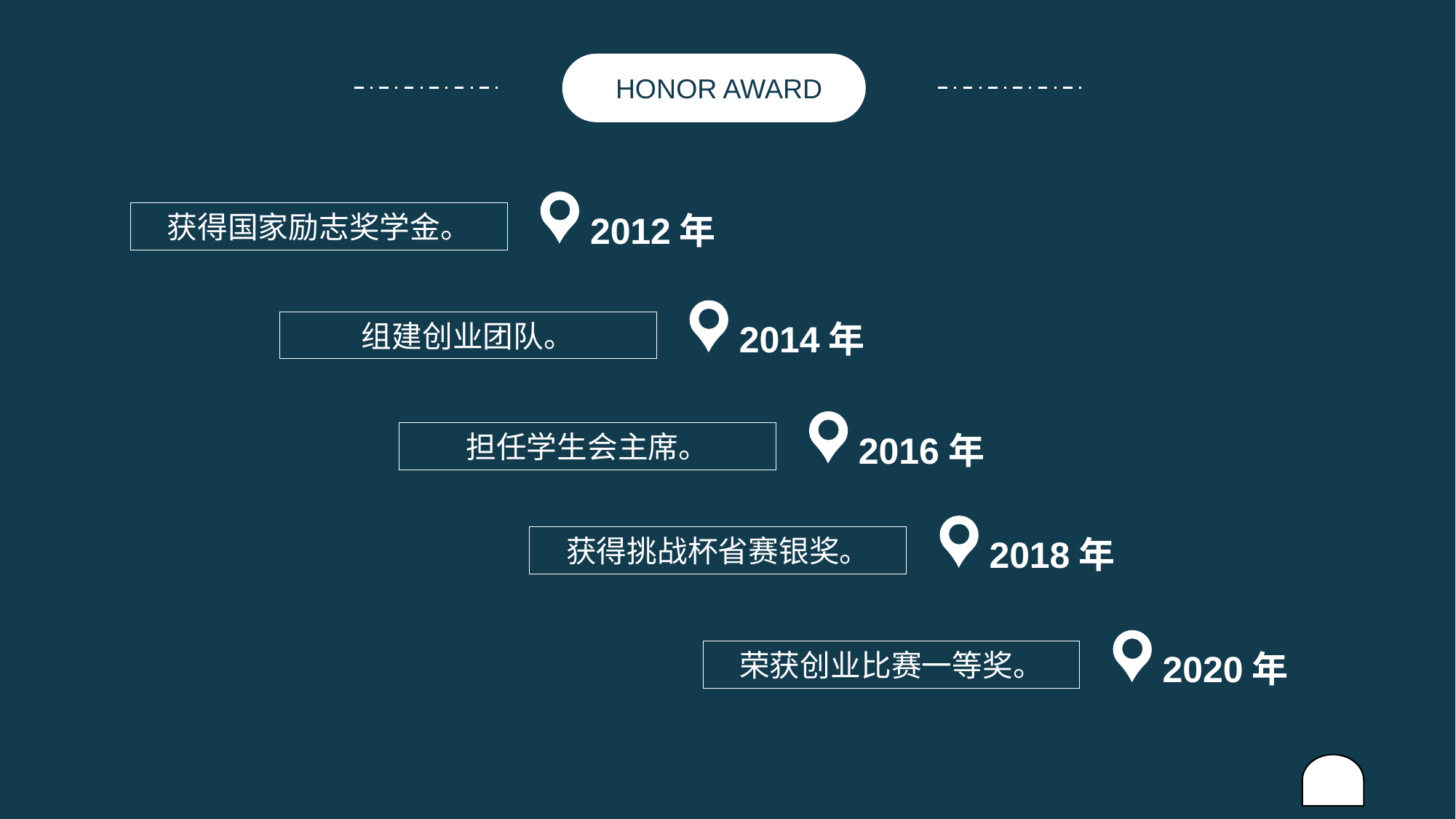

HONOR AWARD

2012年
获得国家励志奖学金。

2014年
组建创业团队。

2016年
担任学生会主席。

2018年
获得挑战杯省赛银奖。

2020年
荣获创业比赛一等奖。
7
yanshifu